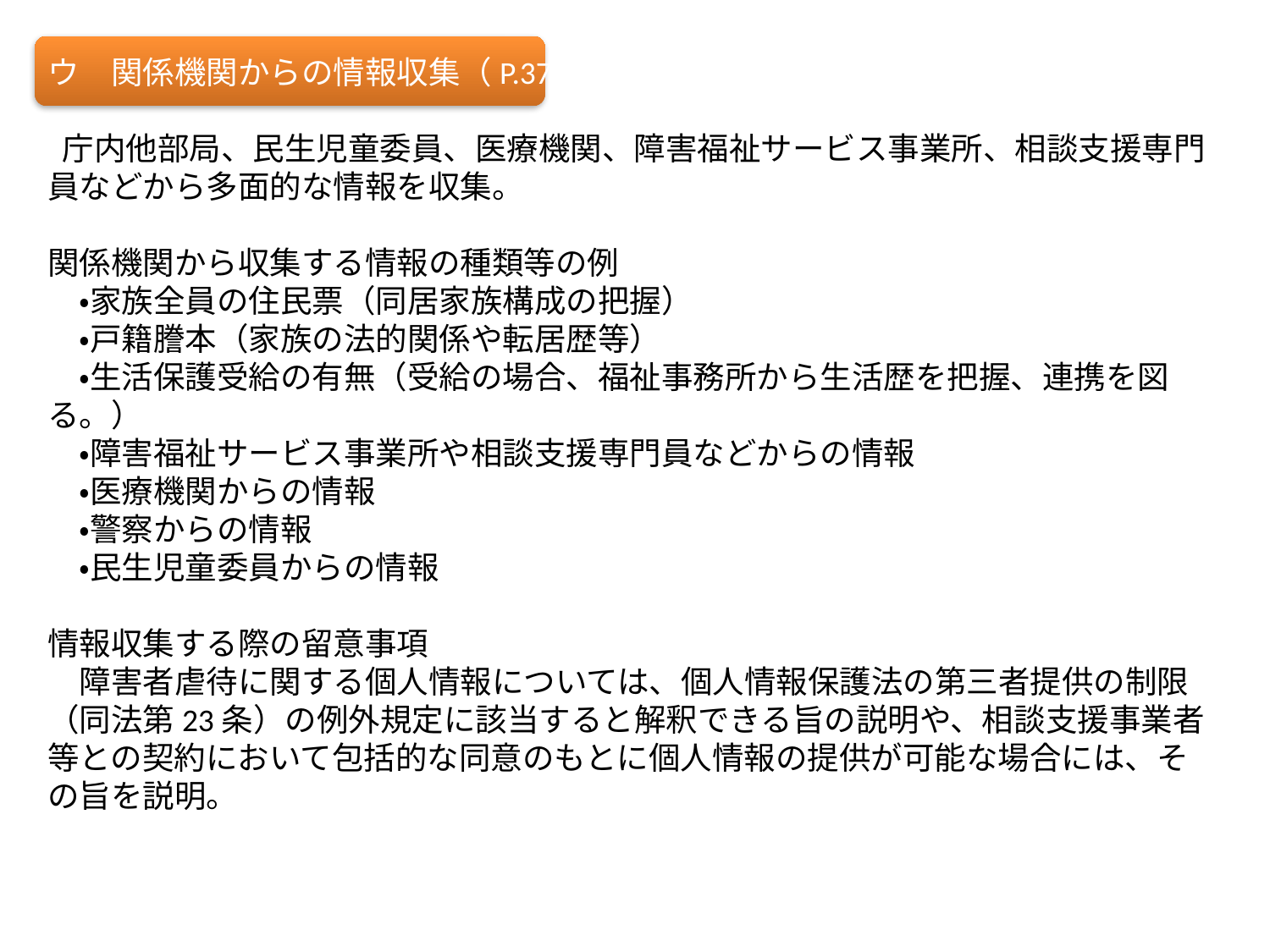

ウ　関係機関からの情報収集（P.37）

 庁内他部局、民生児童委員、医療機関、障害福祉サービス事業所、相談支援専門員などから多面的な情報を収集。

関係機関から収集する情報の種類等の例
　・家族全員の住民票（同居家族構成の把握）
　・戸籍謄本（家族の法的関係や転居歴等）
　・生活保護受給の有無（受給の場合、福祉事務所から生活歴を把握、連携を図る。）
　・障害福祉サービス事業所や相談支援専門員などからの情報
　・医療機関からの情報
　・警察からの情報
　・民生児童委員からの情報

情報収集する際の留意事項
　障害者虐待に関する個人情報については、個人情報保護法の第三者提供の制限（同法第23条）の例外規定に該当すると解釈できる旨の説明や、相談支援事業者等との契約において包括的な同意のもとに個人情報の提供が可能な場合には、その旨を説明。